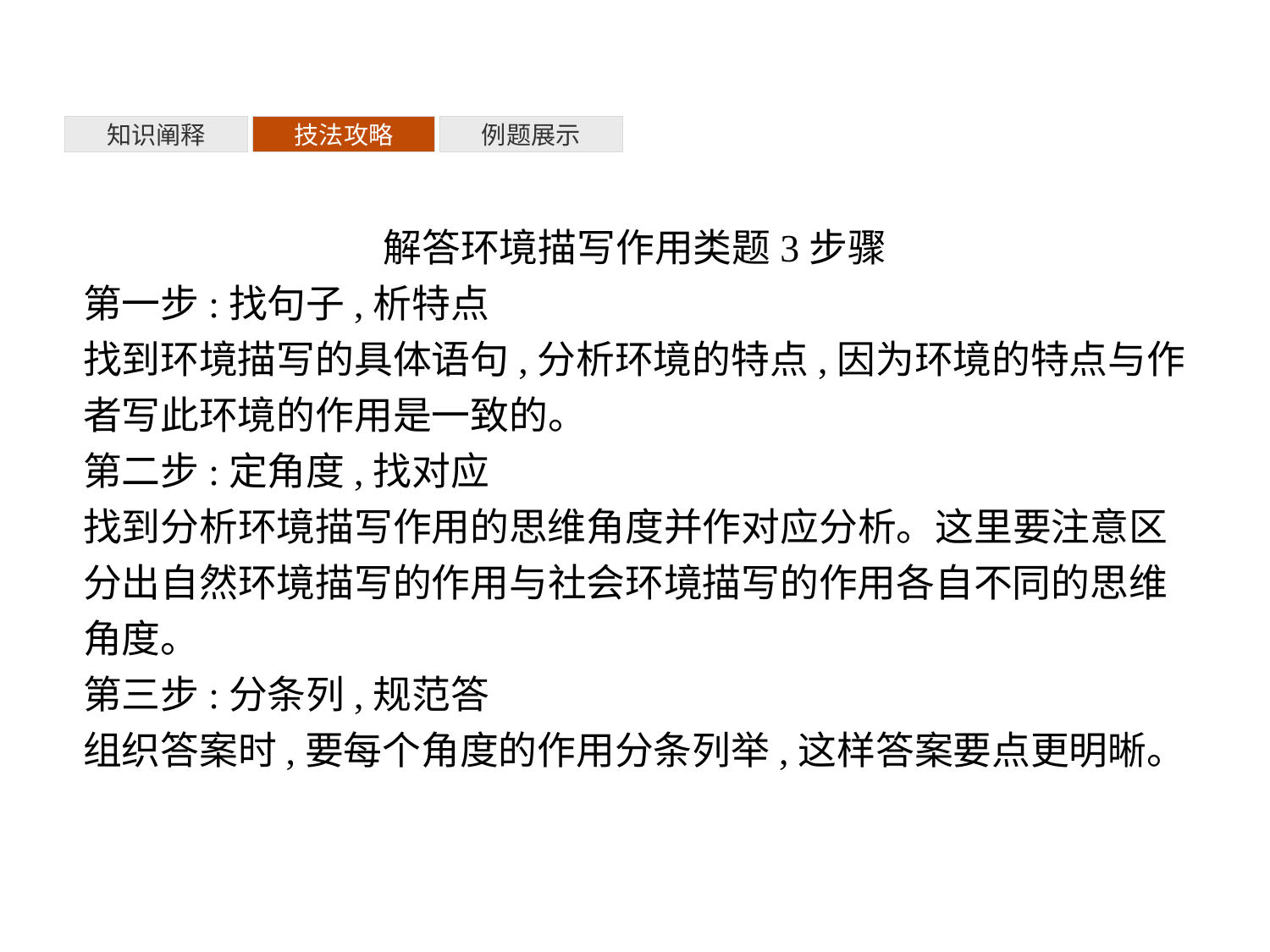

知识阐释
技法攻略
例题展示
解答环境描写作用类题3步骤
第一步:找句子,析特点
找到环境描写的具体语句,分析环境的特点,因为环境的特点与作者写此环境的作用是一致的。
第二步:定角度,找对应
找到分析环境描写作用的思维角度并作对应分析。这里要注意区分出自然环境描写的作用与社会环境描写的作用各自不同的思维角度。
第三步:分条列,规范答
组织答案时,要每个角度的作用分条列举,这样答案要点更明晰。